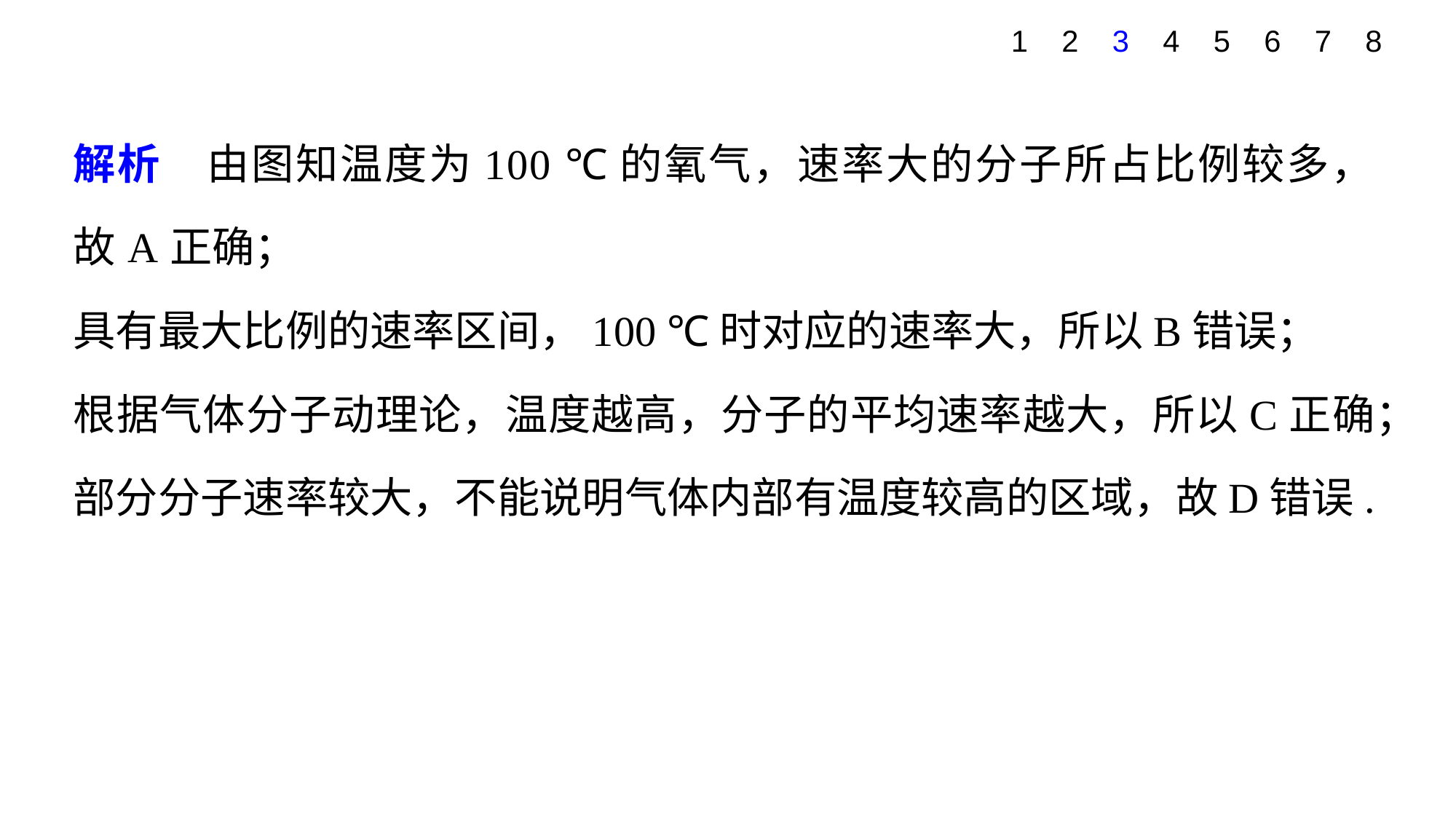

1
2
3
4
5
6
7
8
解析　由图知温度为100 ℃的氧气，速率大的分子所占比例较多，故A正确；
具有最大比例的速率区间，100 ℃时对应的速率大，所以B错误；
根据气体分子动理论，温度越高，分子的平均速率越大，所以C正确；
部分分子速率较大，不能说明气体内部有温度较高的区域，故D错误.